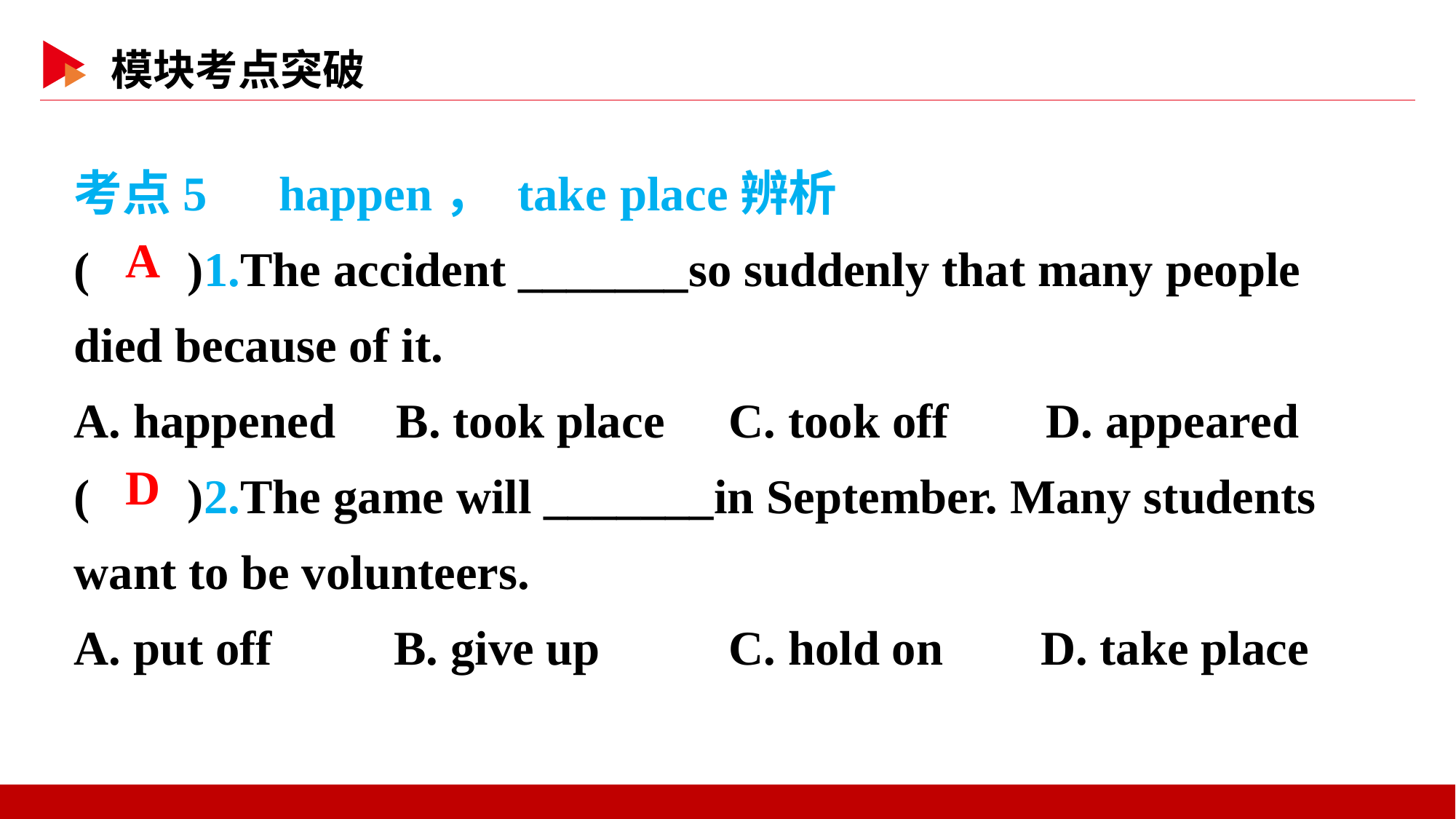

考点5　happen， take place辨析
(        )1.The accident _______so suddenly that many people died because of it.
A. happened     B. took place	C. took off        D. appeared
(        )2.The game will _______in September. Many students want to be volunteers.
A. put off          B. give up		C. hold on        D. take place
   A
   D